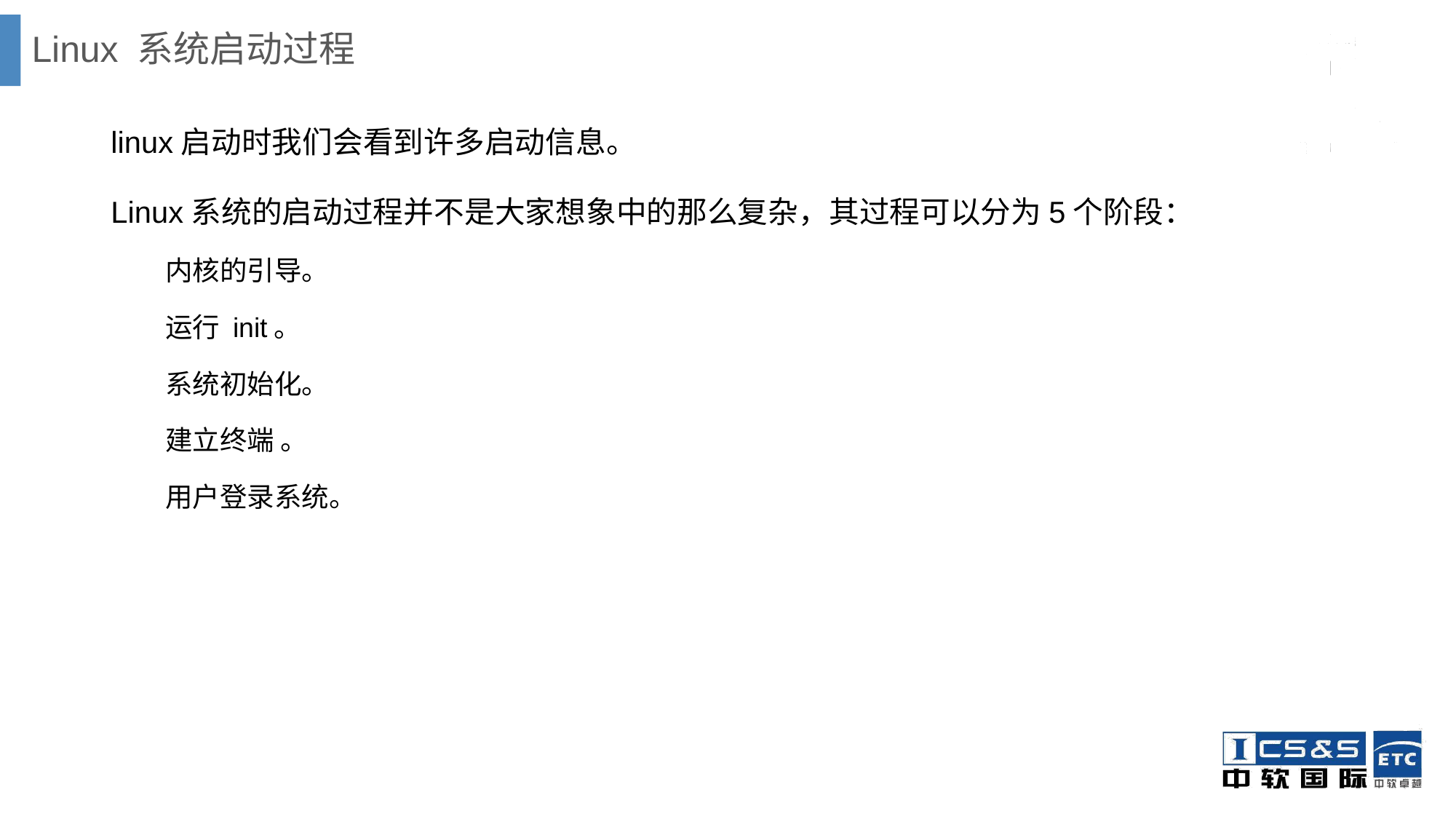

# Linux 系统启动过程
linux启动时我们会看到许多启动信息。
Linux系统的启动过程并不是大家想象中的那么复杂，其过程可以分为5个阶段：
内核的引导。
运行 init。
系统初始化。
建立终端 。
用户登录系统。